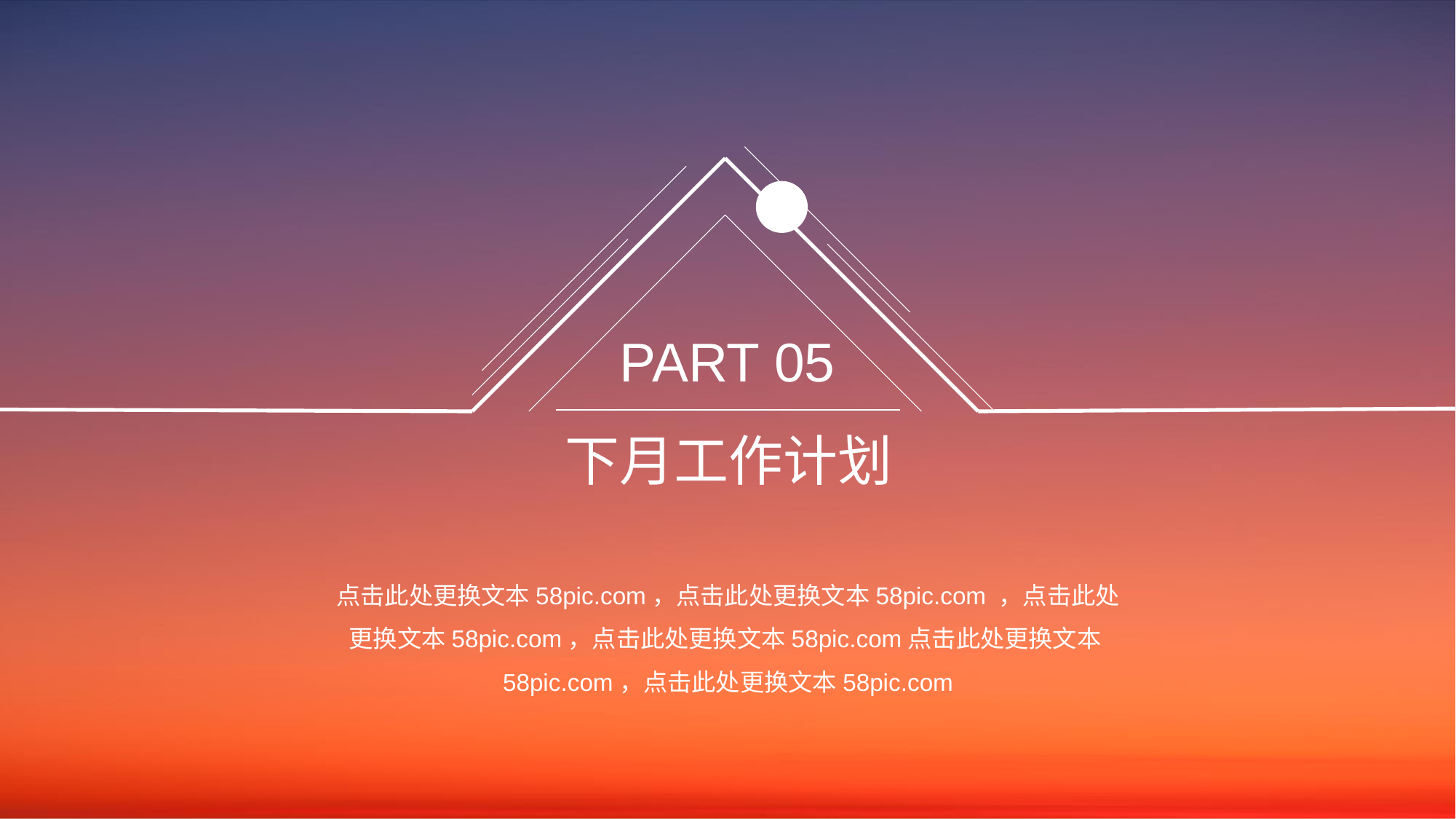

PART 05
下月工作计划
点击此处更换文本58pic.com，点击此处更换文本58pic.com ，点击此处更换文本58pic.com，点击此处更换文本58pic.com点击此处更换文本58pic.com，点击此处更换文本58pic.com